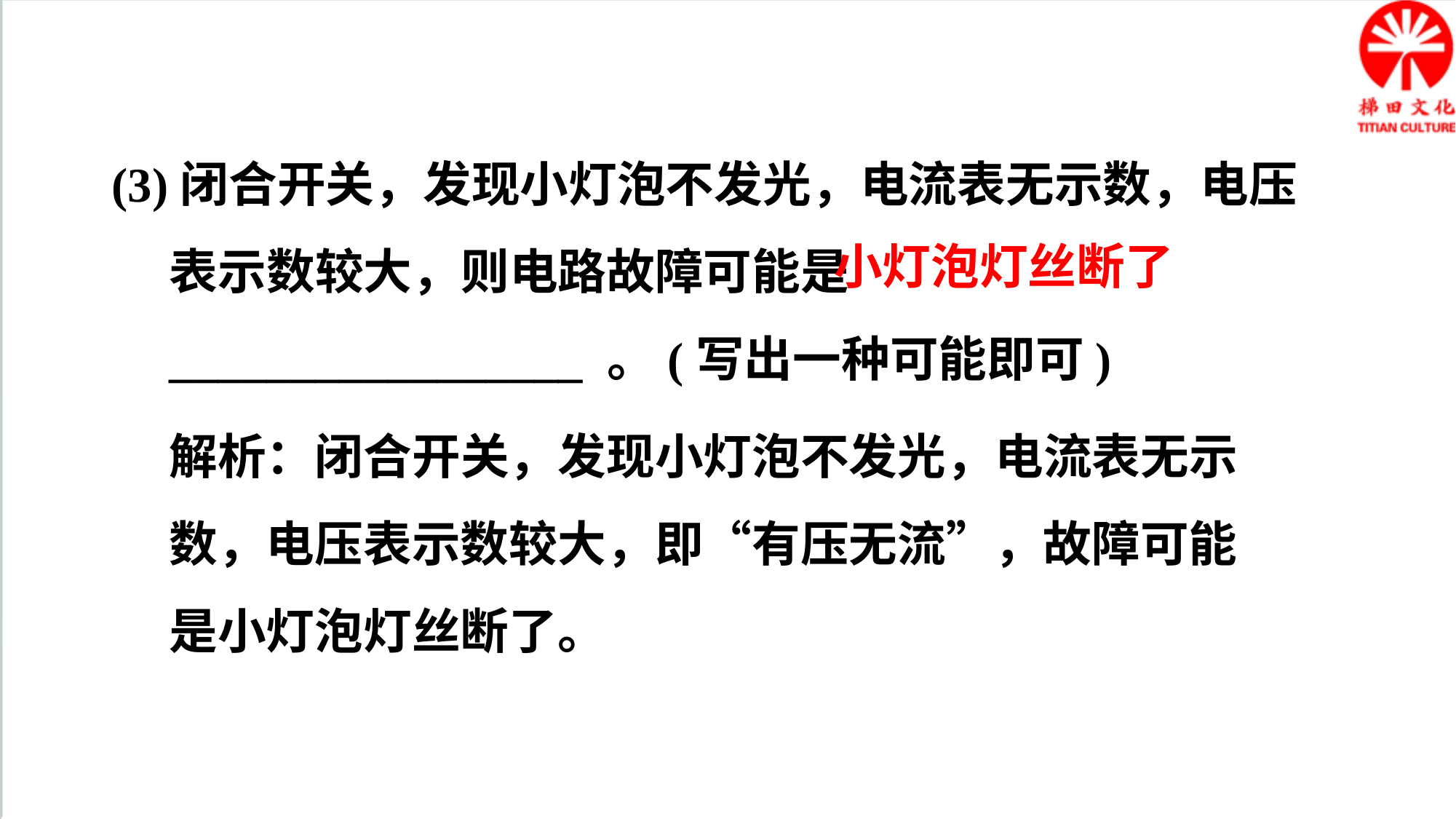

(3)闭合开关，发现小灯泡不发光，电流表无示数，电压表示数较大，则电路故障可能是_________________ 。(写出一种可能即可)
小灯泡灯丝断了
解析：闭合开关，发现小灯泡不发光，电流表无示数，电压表示数较大，即“有压无流”，故障可能是小灯泡灯丝断了。